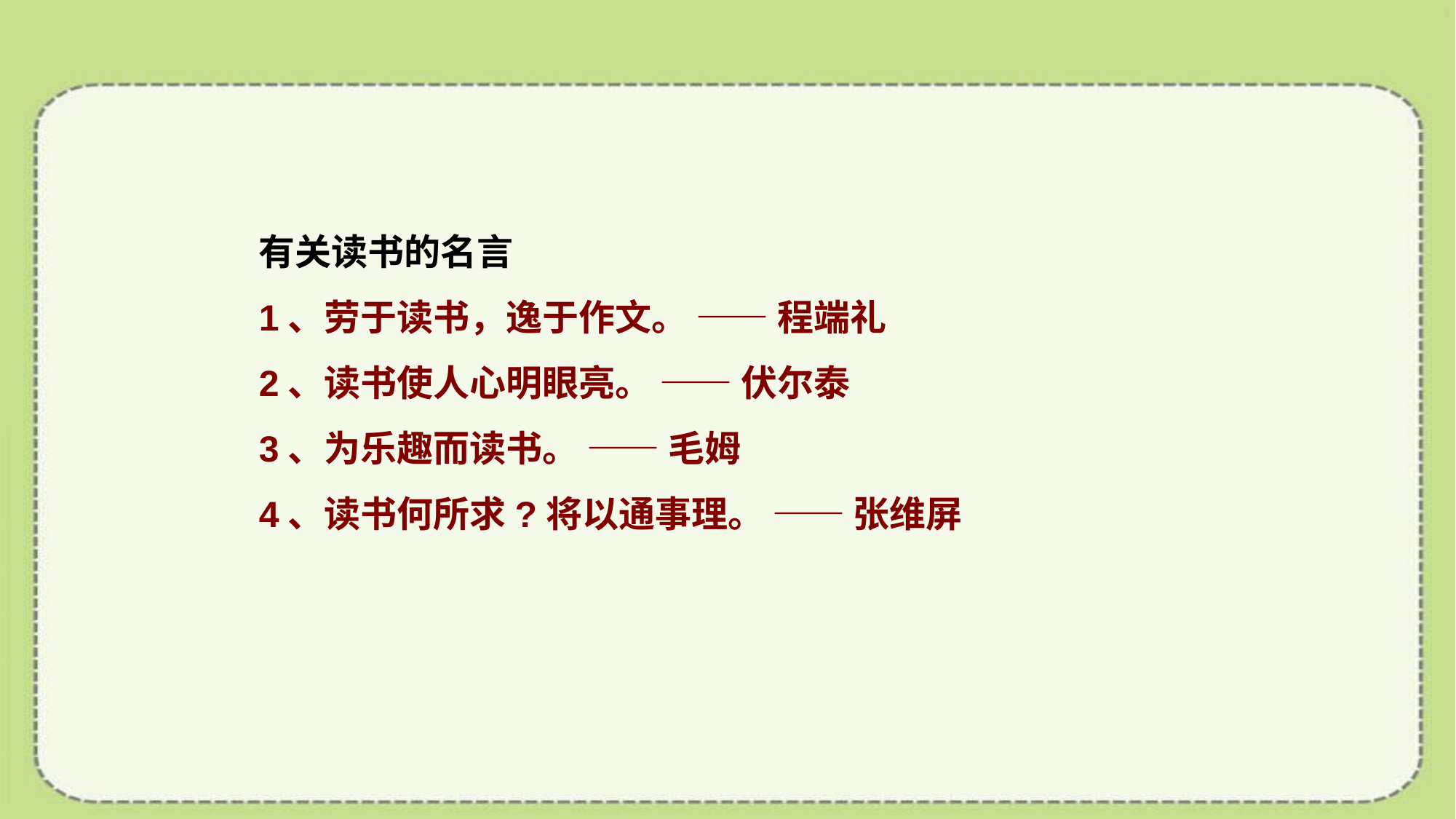

有关读书的名言
1、劳于读书，逸于作文。 —— 程端礼
2、读书使人心明眼亮。 —— 伏尔泰
3、为乐趣而读书。 —— 毛姆
4、读书何所求?将以通事理。 —— 张维屏